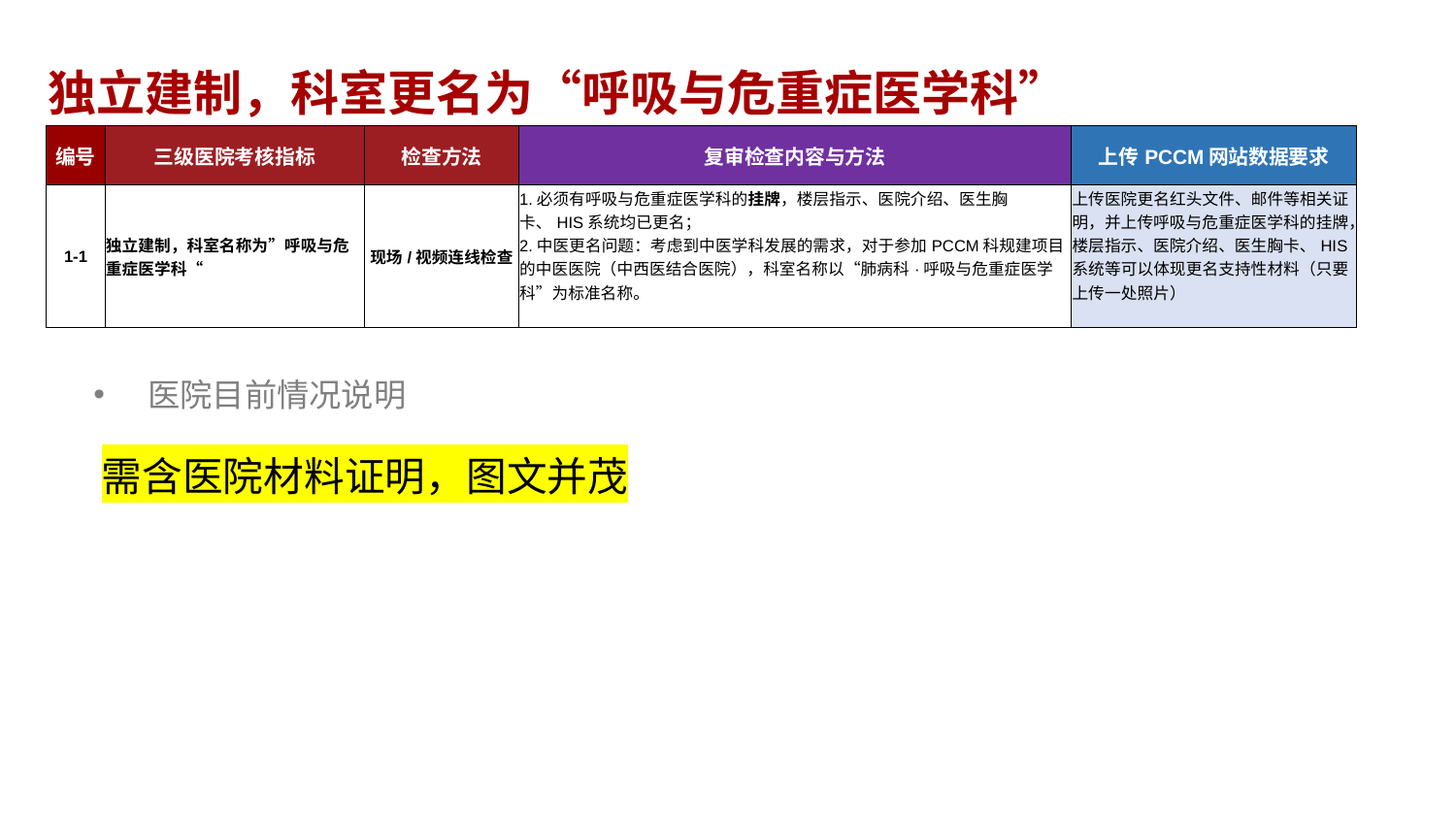

独立建制，科室更名为“呼吸与危重症医学科”
| 编号 | 三级医院考核指标 | 检查方法 | 复审检查内容与方法 | 上传PCCM网站数据要求 |
| --- | --- | --- | --- | --- |
| 1-1 | 独立建制，科室名称为”呼吸与危重症医学科“ | 现场/视频连线检查 | 1.必须有呼吸与危重症医学科的挂牌，楼层指示、医院介绍、医生胸卡、HIS系统均已更名； 2.中医更名问题：考虑到中医学科发展的需求，对于参加PCCM科规建项目的中医医院（中西医结合医院），科室名称以“肺病科·呼吸与危重症医学科”为标准名称。 | 上传医院更名红头文件、邮件等相关证明，并上传呼吸与危重症医学科的挂牌，楼层指示、医院介绍、医生胸卡、HIS系统等可以体现更名支持性材料（只要上传一处照片） |
医院目前情况说明
需含医院材料证明，图文并茂